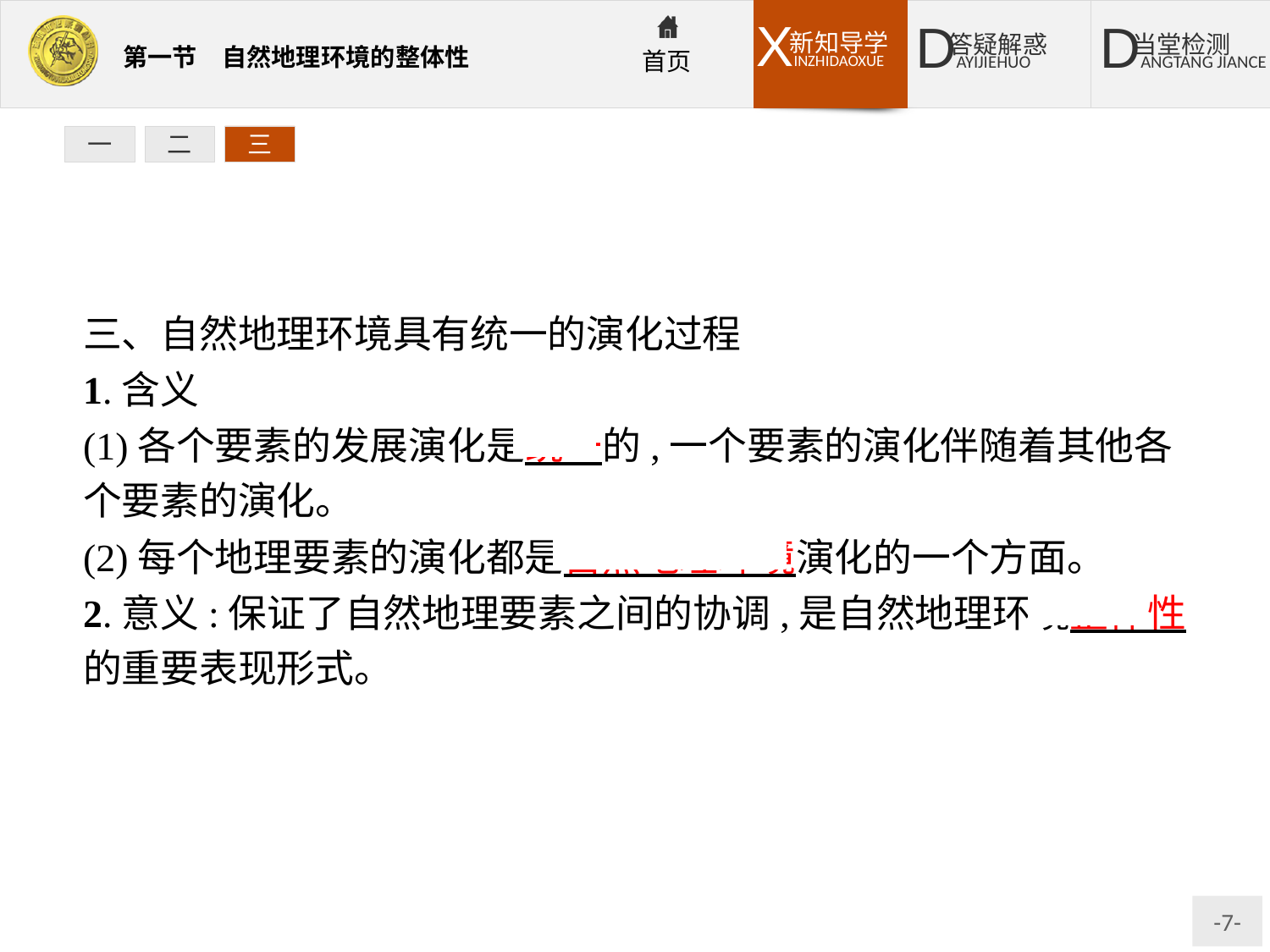

一
二
三
三、自然地理环境具有统一的演化过程
1.含义
(1)各个要素的发展演化是统一的,一个要素的演化伴随着其他各个要素的演化。
(2)每个地理要素的演化都是自然地理环境演化的一个方面。
2.意义:保证了自然地理要素之间的协调,是自然地理环境整体性的重要表现形式。